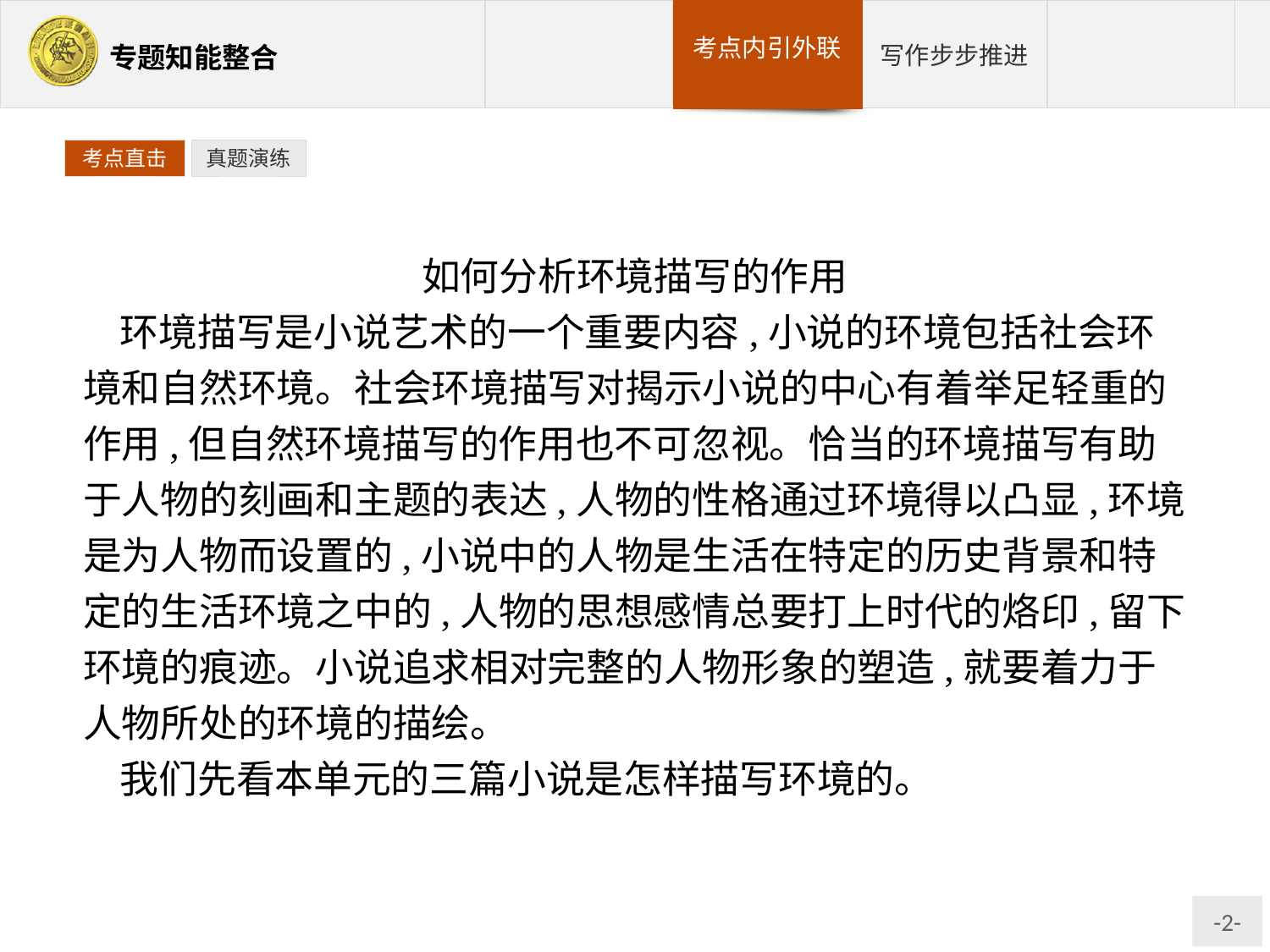

考点直击
真题演练
如何分析环境描写的作用
环境描写是小说艺术的一个重要内容,小说的环境包括社会环境和自然环境。社会环境描写对揭示小说的中心有着举足轻重的作用,但自然环境描写的作用也不可忽视。恰当的环境描写有助于人物的刻画和主题的表达,人物的性格通过环境得以凸显,环境是为人物而设置的,小说中的人物是生活在特定的历史背景和特定的生活环境之中的,人物的思想感情总要打上时代的烙印,留下环境的痕迹。小说追求相对完整的人物形象的塑造,就要着力于人物所处的环境的描绘。
我们先看本单元的三篇小说是怎样描写环境的。